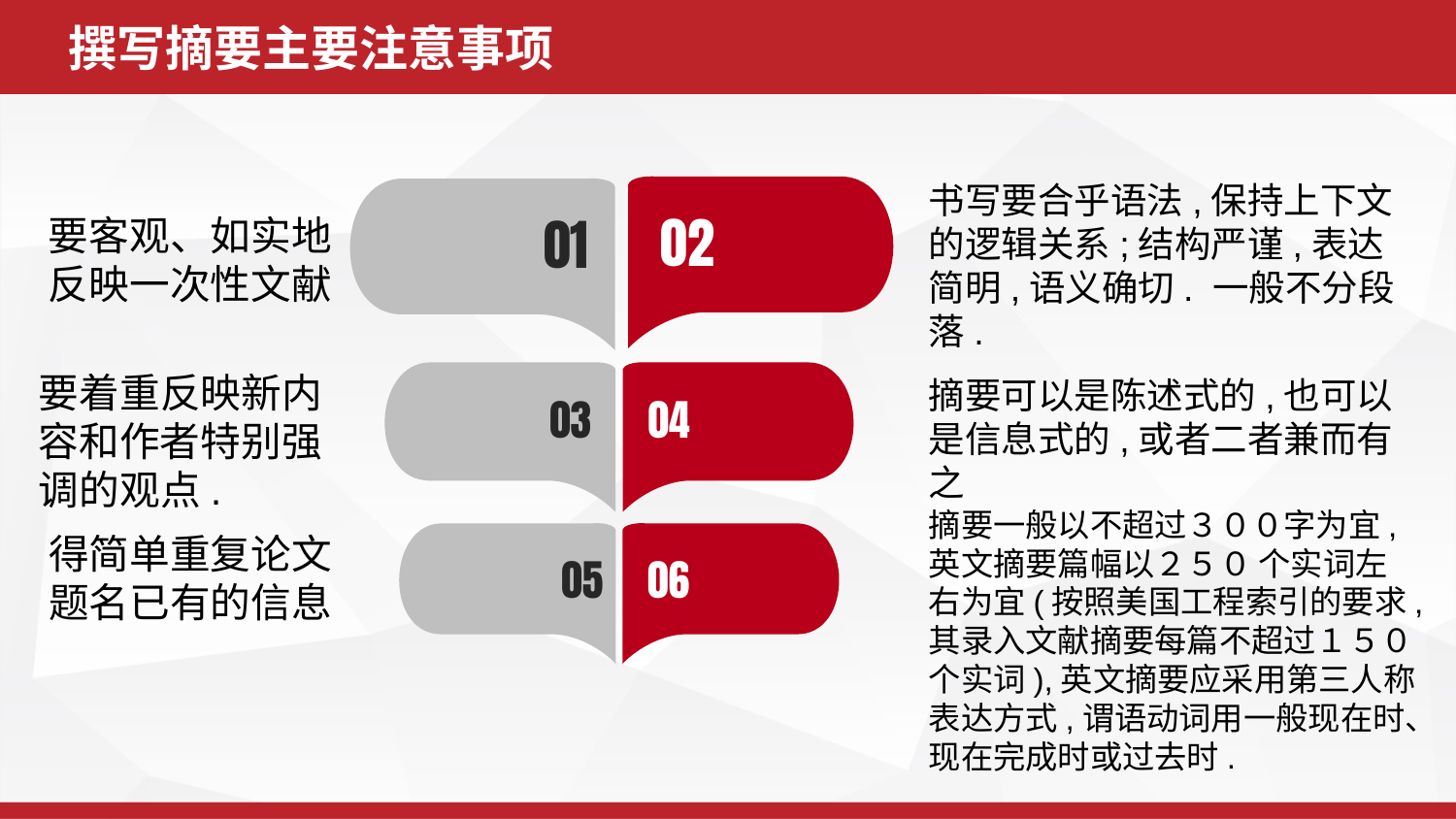

撰写摘要主要注意事项
书写要合乎语法,保持上下文的逻辑关系;结构严谨,表达简明,语义确切. 一般不分段落.

02

01

要客观、如实地反映一次性文献

03

04

要着重反映新内容和作者特别强调的观点.
摘要可以是陈述式的,也可以是信息式的,或者二者兼而有之
摘要一般以不超过３００字为宜,英文摘要篇幅以２５０ 个实词左右为宜(按照美国工程索引的要求,其录入文献摘要每篇不超过１５０ 个实词),英文摘要应采用第三人称表达方式,谓语动词用一般现在时、现在完成时或过去时.
得简单重复论文题名已有的信息

05

06